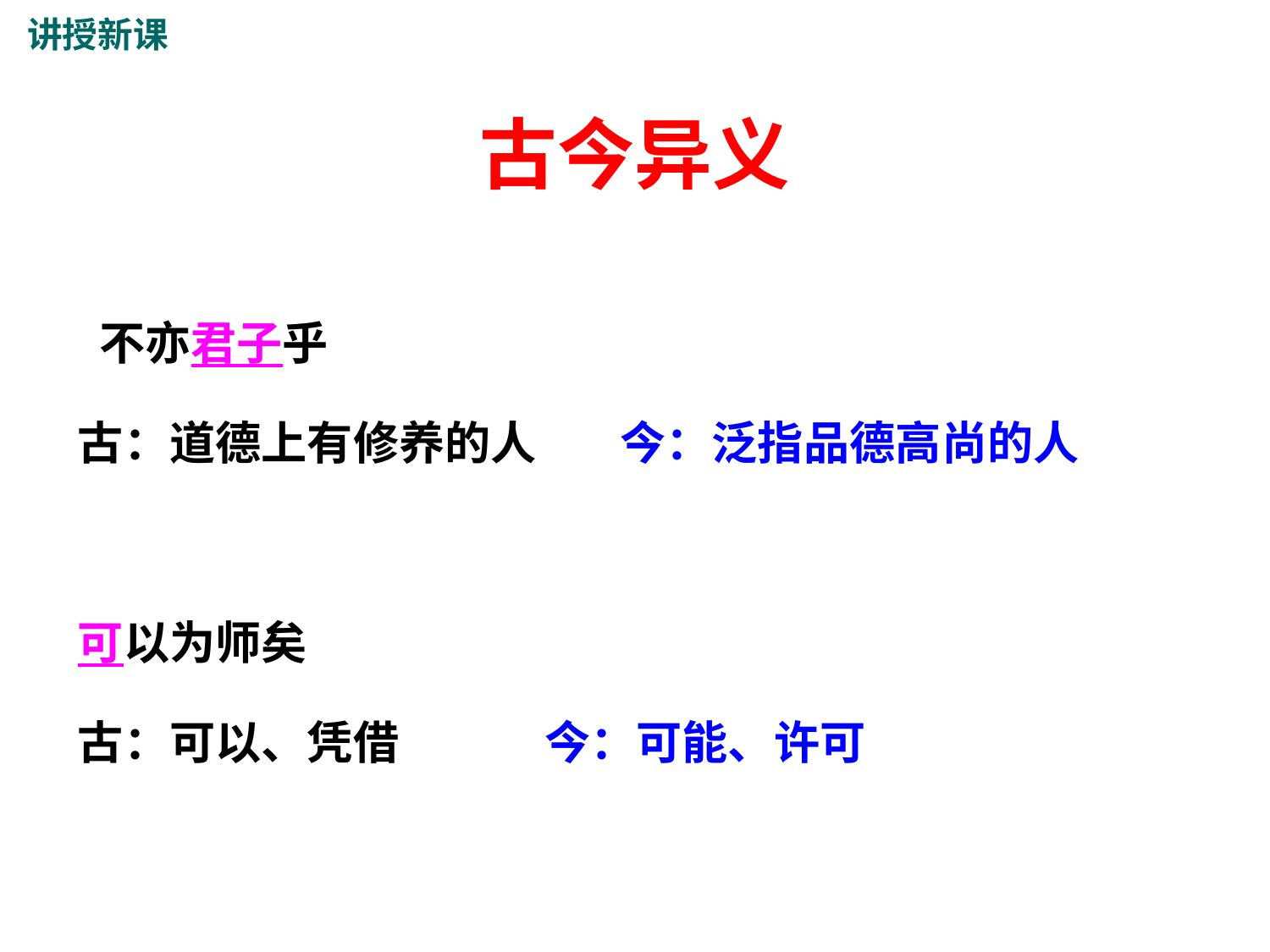

讲授新课
# 古今异义
 不亦君子乎
古：道德上有修养的人        今：泛指品德高尚的人

可以为师矣
古：可以、凭借              今：可能、许可